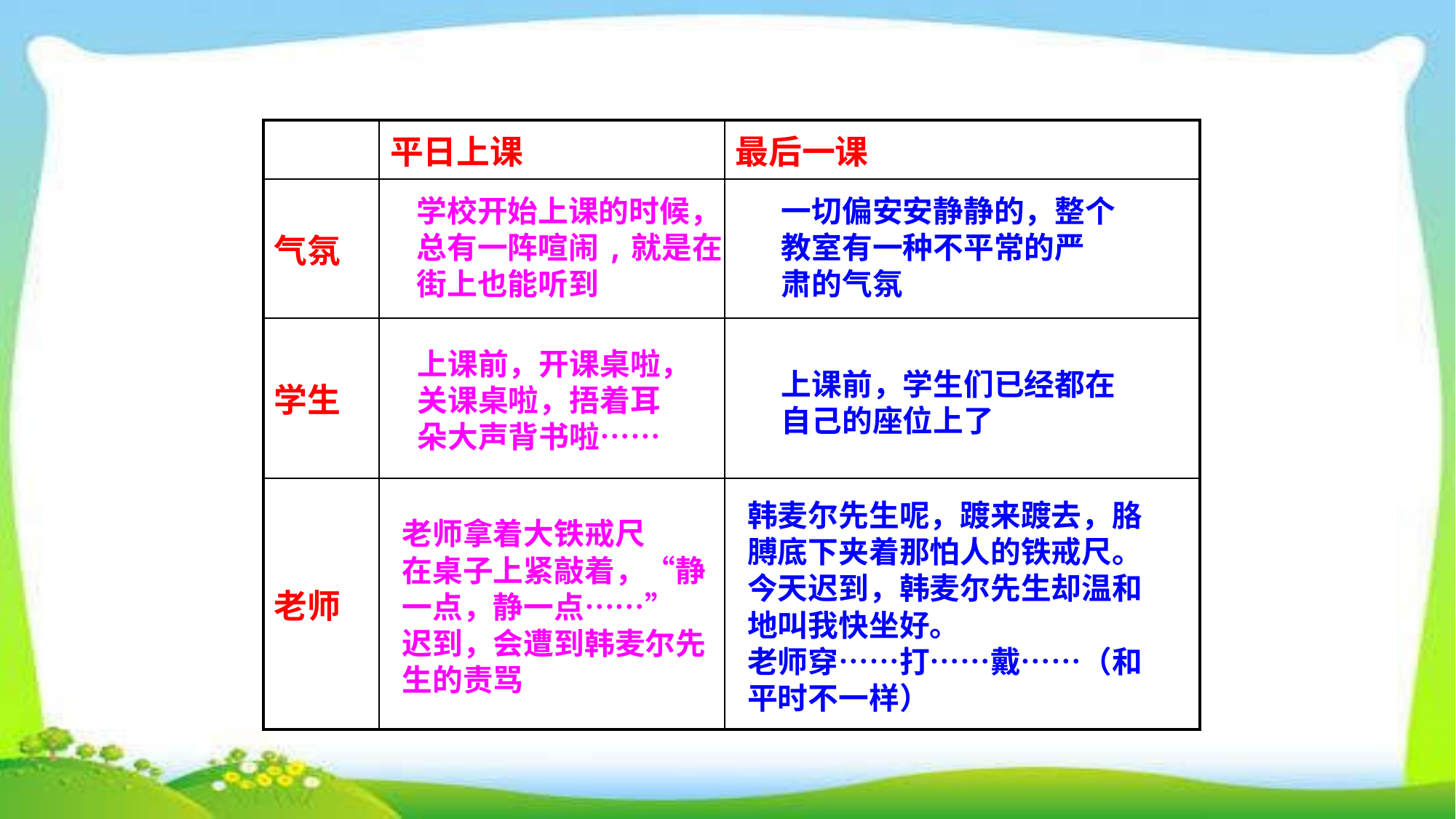

|  | 平日上课 | 最后一课 |
| --- | --- | --- |
| 气氛 |  |  |
| 学生 |  |  |
| 老师 |  |  |
学校开始上课的时候，
总有一阵喧闹,就是在
街上也能听到
一切偏安安静静的，整个
教室有一种不平常的严
肃的气氛
上课前，开课桌啦，
关课桌啦，捂着耳
朵大声背书啦……
上课前，学生们已经都在
自己的座位上了
韩麦尔先生呢，踱来踱去，胳膊底下夹着那怕人的铁戒尺。
今天迟到，韩麦尔先生却温和地叫我快坐好。
老师穿……打……戴……（和平时不一样）
老师拿着大铁戒尺
在桌子上紧敲着，“静
一点，静一点……”
迟到，会遭到韩麦尔先生的责骂